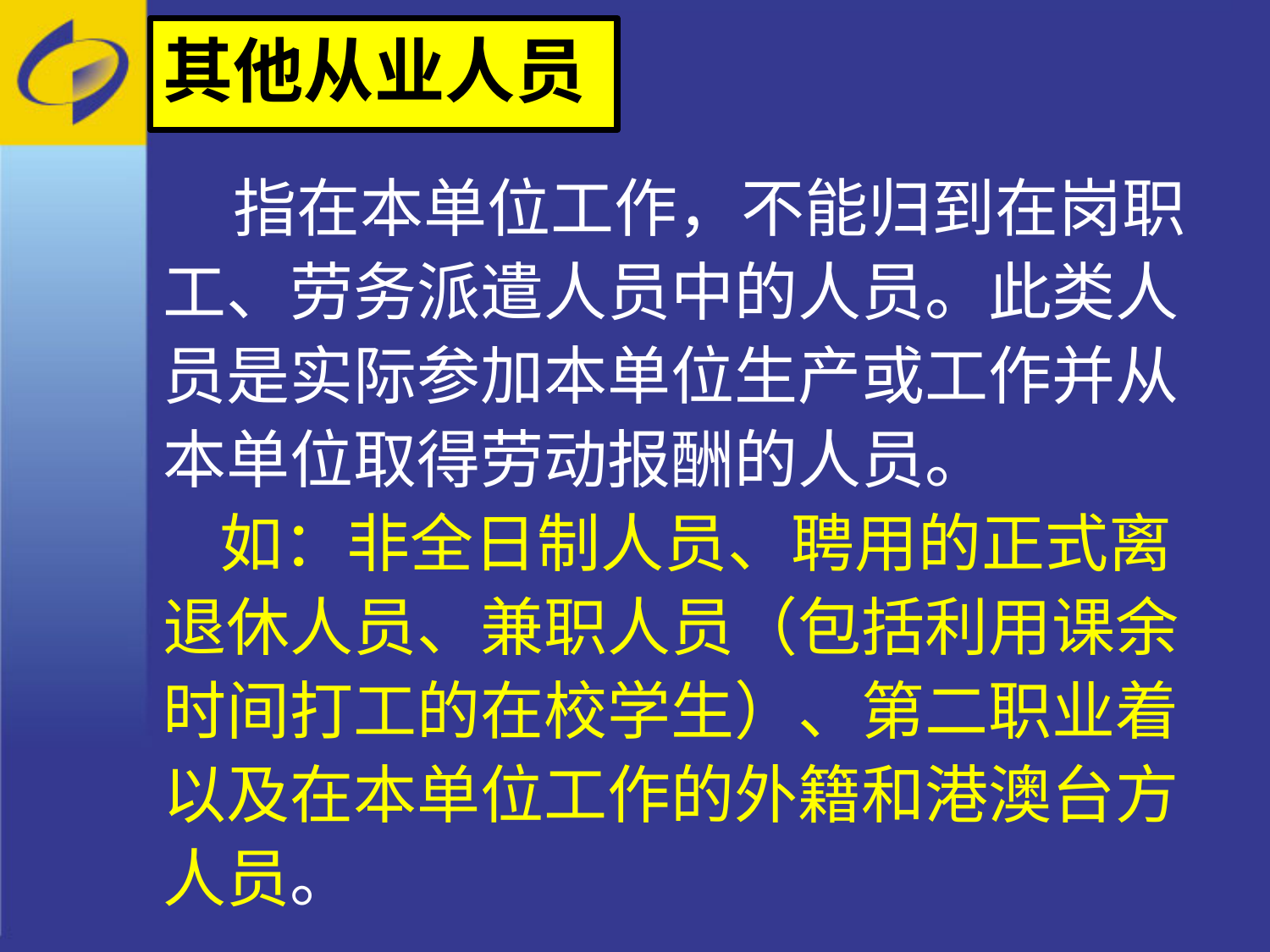

其他从业人员
    指在本单位工作，不能归到在岗职工、劳务派遣人员中的人员。此类人员是实际参加本单位生产或工作并从本单位取得劳动报酬的人员。
    如：非全日制人员、聘用的正式离退休人员、兼职人员（包括利用课余时间打工的在校学生）、第二职业着以及在本单位工作的外籍和港澳台方人员。